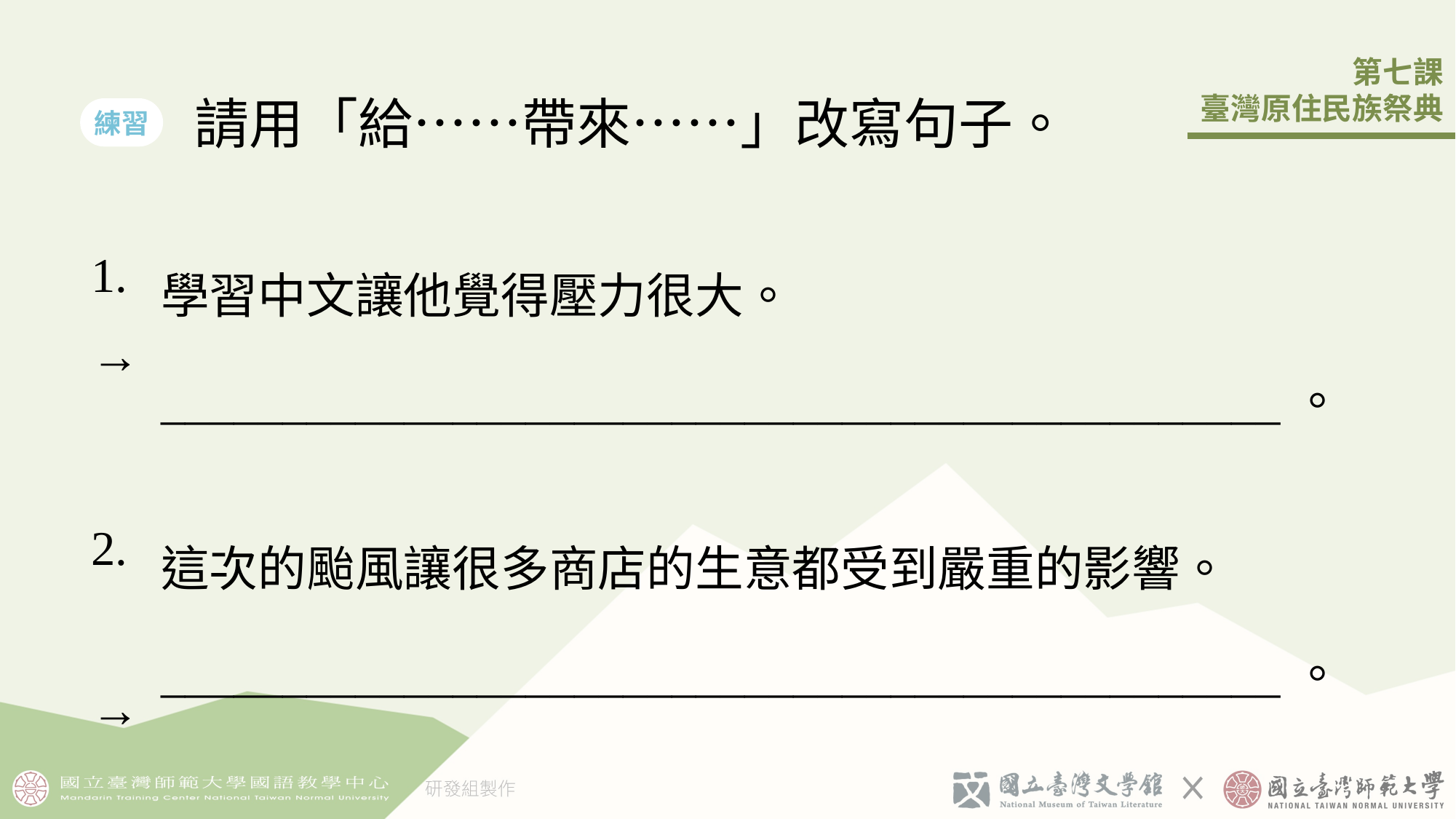

請用「給……帶來……」改寫句子。
練習
| 1. → | 學習中文讓他覺得󠇡壓力很大。 \_\_\_\_\_\_\_\_\_\_\_\_\_\_\_\_\_\_\_\_\_\_\_\_\_\_\_\_\_\_\_\_\_\_\_\_\_\_\_\_\_\_\_\_\_\_。 |
| --- | --- |
| 2. → | 這次的颱風讓很多商店的生意都受到嚴重的影響。 \_\_\_\_\_\_\_\_\_\_\_\_\_\_\_\_\_\_\_\_\_\_\_\_\_\_\_\_\_\_\_\_\_\_\_\_\_\_\_\_\_\_\_\_\_\_。 |